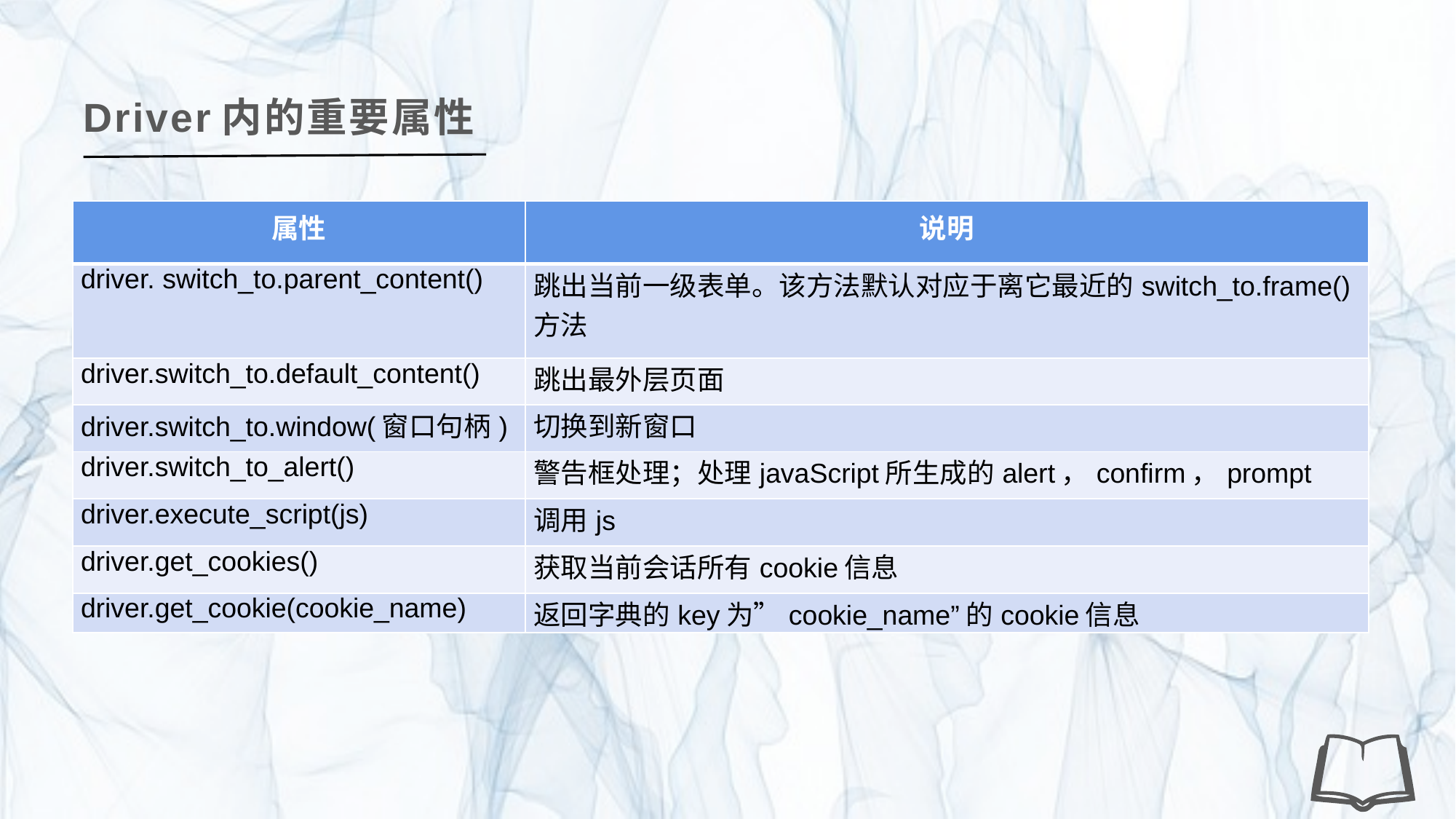

Driver内的重要属性
| 属性 | 说明 |
| --- | --- |
| driver. switch\_to.parent\_content() | 跳出当前一级表单。该方法默认对应于离它最近的switch\_to.frame()方法 |
| driver.switch\_to.default\_content() | 跳出最外层页面 |
| driver.switch\_to.window(窗口句柄) | 切换到新窗口 |
| driver.switch\_to\_alert() | 警告框处理；处理javaScript所生成的alert，confirm，prompt |
| driver.execute\_script(js) | 调用js |
| driver.get\_cookies() | 获取当前会话所有cookie信息 |
| driver.get\_cookie(cookie\_name) | 返回字典的key为”cookie\_name”的cookie信息 |

7